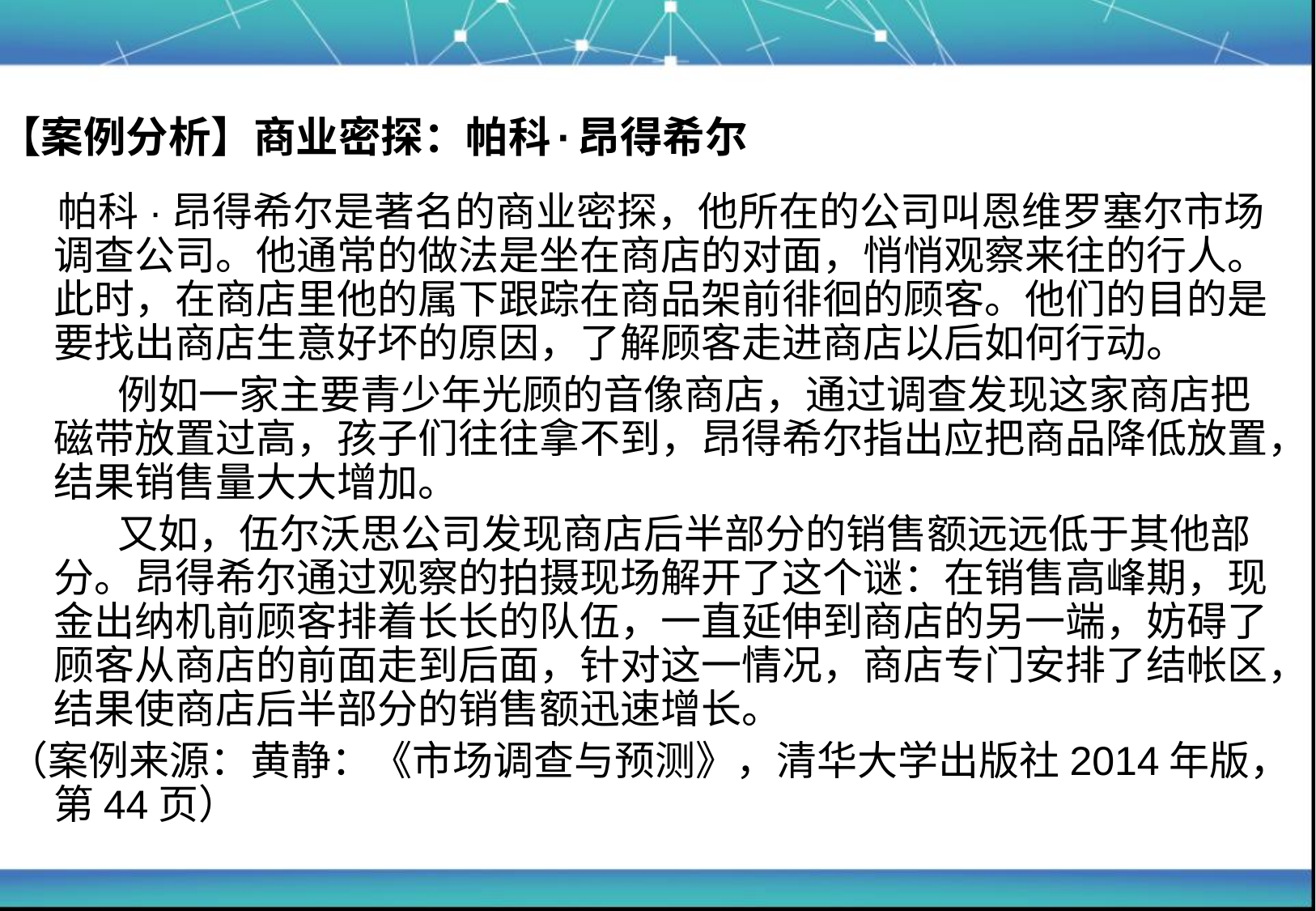

# 【案例分析】商业密探：帕科·昂得希尔

       帕科·昂得希尔是著名的商业密探，他所在的公司叫恩维罗塞尔市场调查公司。他通常的做法是坐在商店的对面，悄悄观察来往的行人。此时，在商店里他的属下跟踪在商品架前徘徊的顾客。他们的目的是要找出商店生意好坏的原因，了解顾客走进商店以后如何行动。
           例如一家主要青少年光顾的音像商店，通过调查发现这家商店把磁带放置过高，孩子们往往拿不到，昂得希尔指出应把商品降低放置，结果销售量大大增加。
           又如，伍尔沃思公司发现商店后半部分的销售额远远低于其他部分。昂得希尔通过观察的拍摄现场解开了这个谜：在销售高峰期，现金出纳机前顾客排着长长的队伍，一直延伸到商店的另一端，妨碍了顾客从商店的前面走到后面，针对这一情况，商店专门安排了结帐区，结果使商店后半部分的销售额迅速增长。（案例来源：黄静：《市场调查与预测》，清华大学出版社2014年版，第44页）